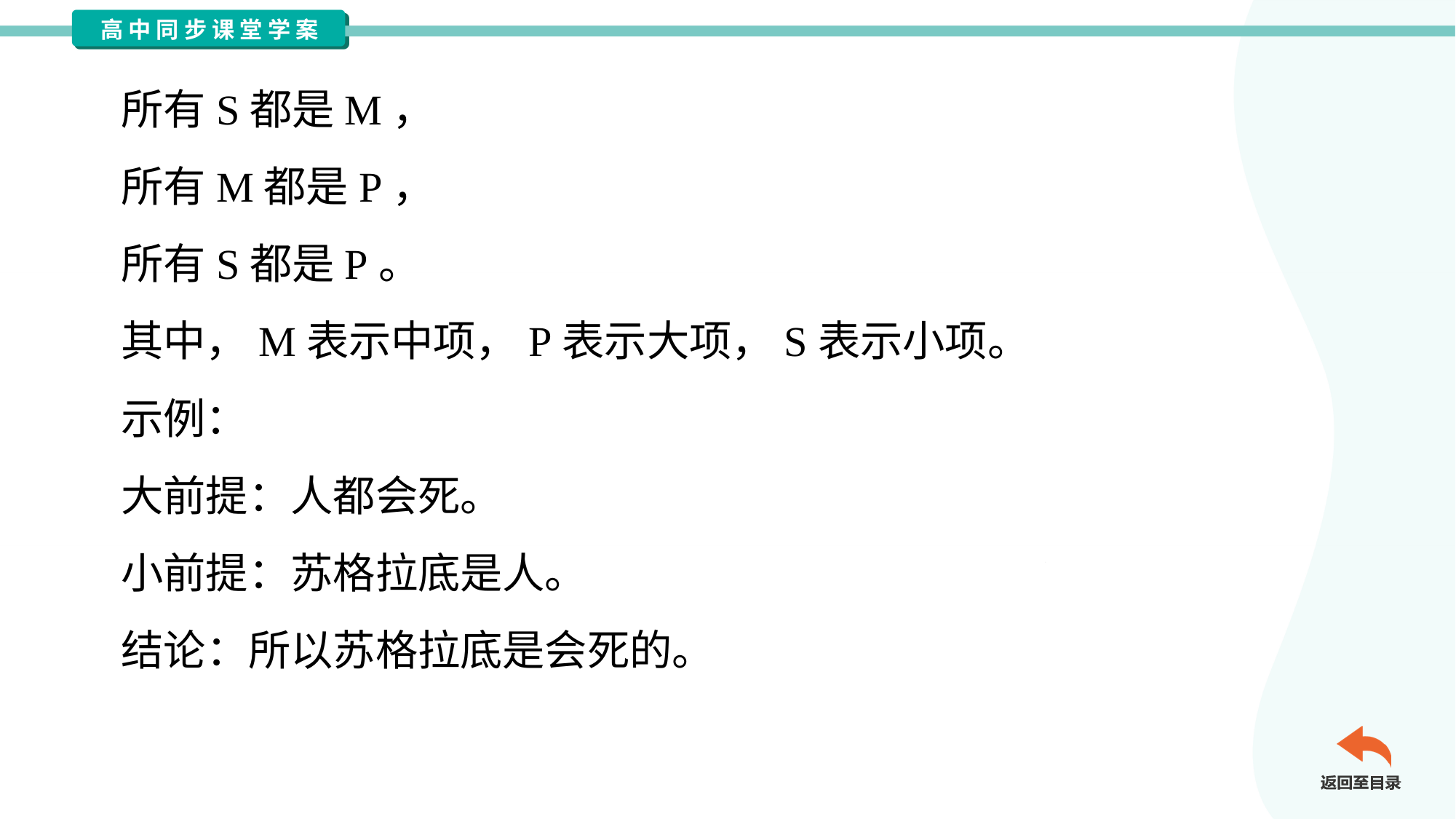

所有S都是M，
    所有M都是P，
    所有S都是P。
    其中，M表示中项，P表示大项，S表示小项。
    示例：
    大前提：人都会死。
    小前提：苏格拉底是人。
    结论：所以苏格拉底是会死的。